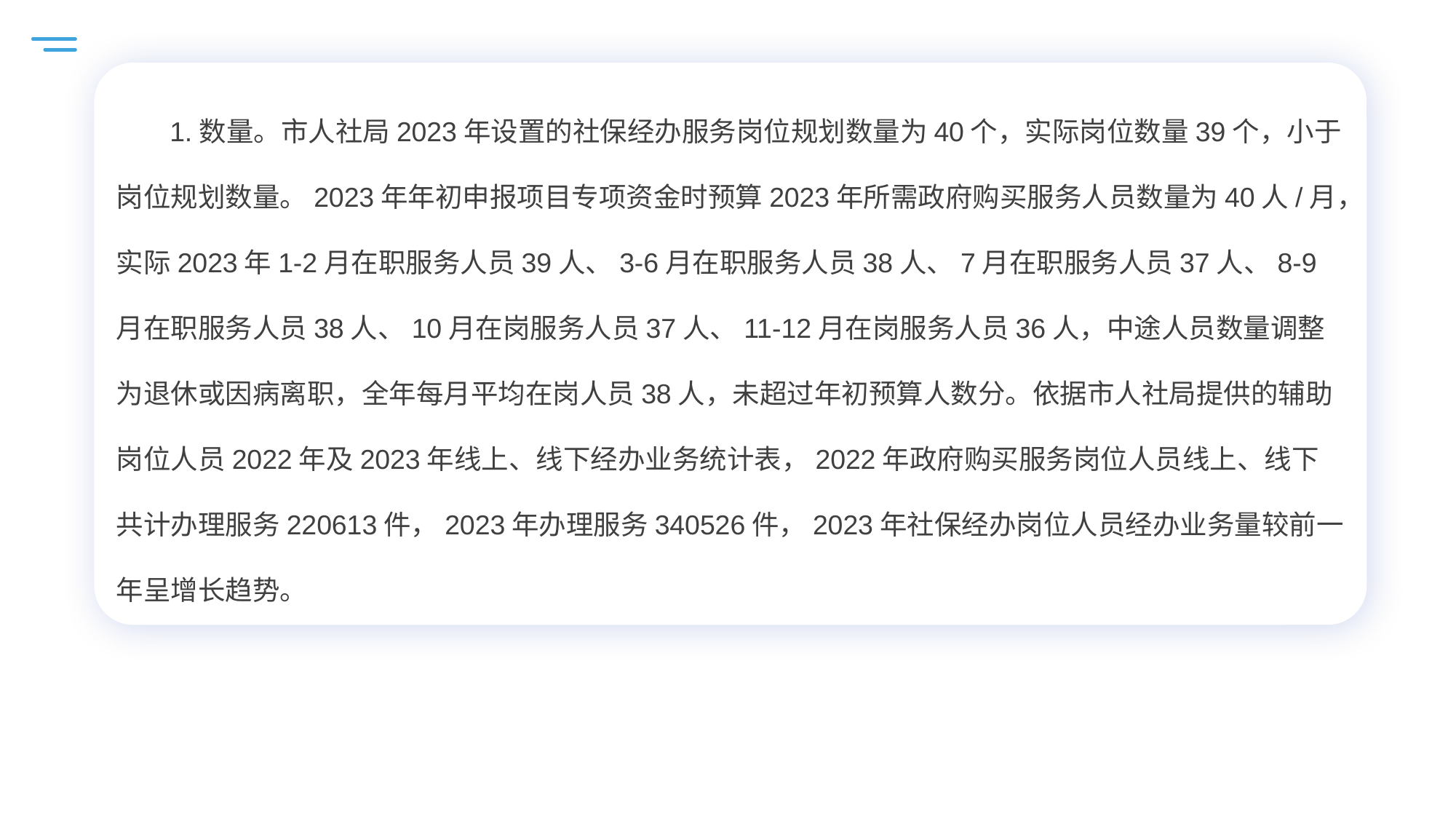

1.数量。市人社局2023年设置的社保经办服务岗位规划数量为40个，实际岗位数量39个，小于岗位规划数量。2023年年初申报项目专项资金时预算2023年所需政府购买服务人员数量为40人/月，实际2023年1-2月在职服务人员39人、3-6月在职服务人员38人、7月在职服务人员37人、8-9月在职服务人员38人、10月在岗服务人员37人、11-12月在岗服务人员36人，中途人员数量调整为退休或因病离职，全年每月平均在岗人员38人，未超过年初预算人数分。依据市人社局提供的辅助岗位人员2022年及2023年线上、线下经办业务统计表，2022年政府购买服务岗位人员线上、线下共计办理服务220613件，2023年办理服务340526件，2023年社保经办岗位人员经办业务量较前一年呈增长趋势。